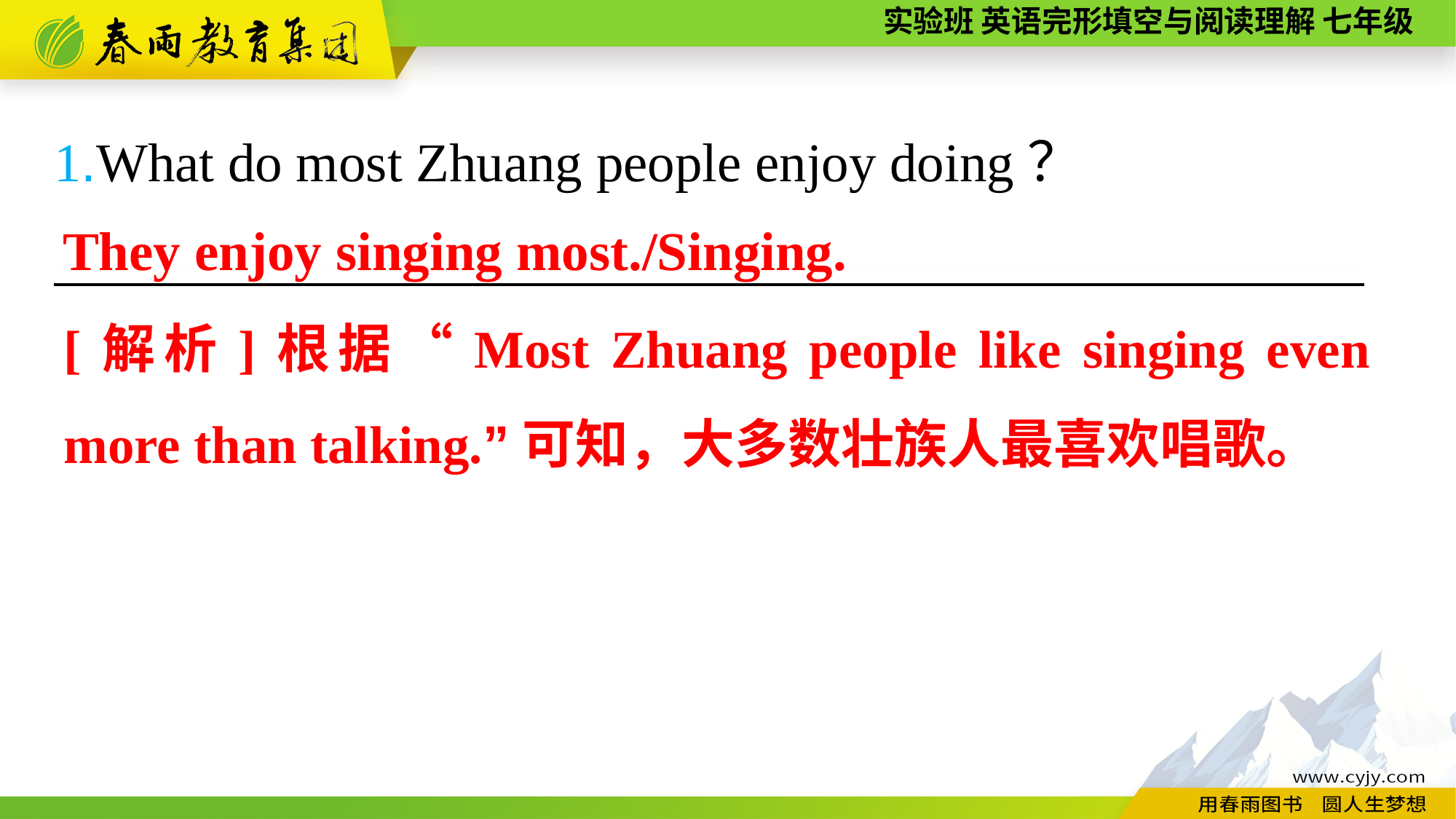

1.What do most Zhuang people enjoy doing？
————————————————————————
They enjoy singing most./Singing.
[解析]根据“Most Zhuang people like singing even more than talking.”可知，大多数壮族人最喜欢唱歌。